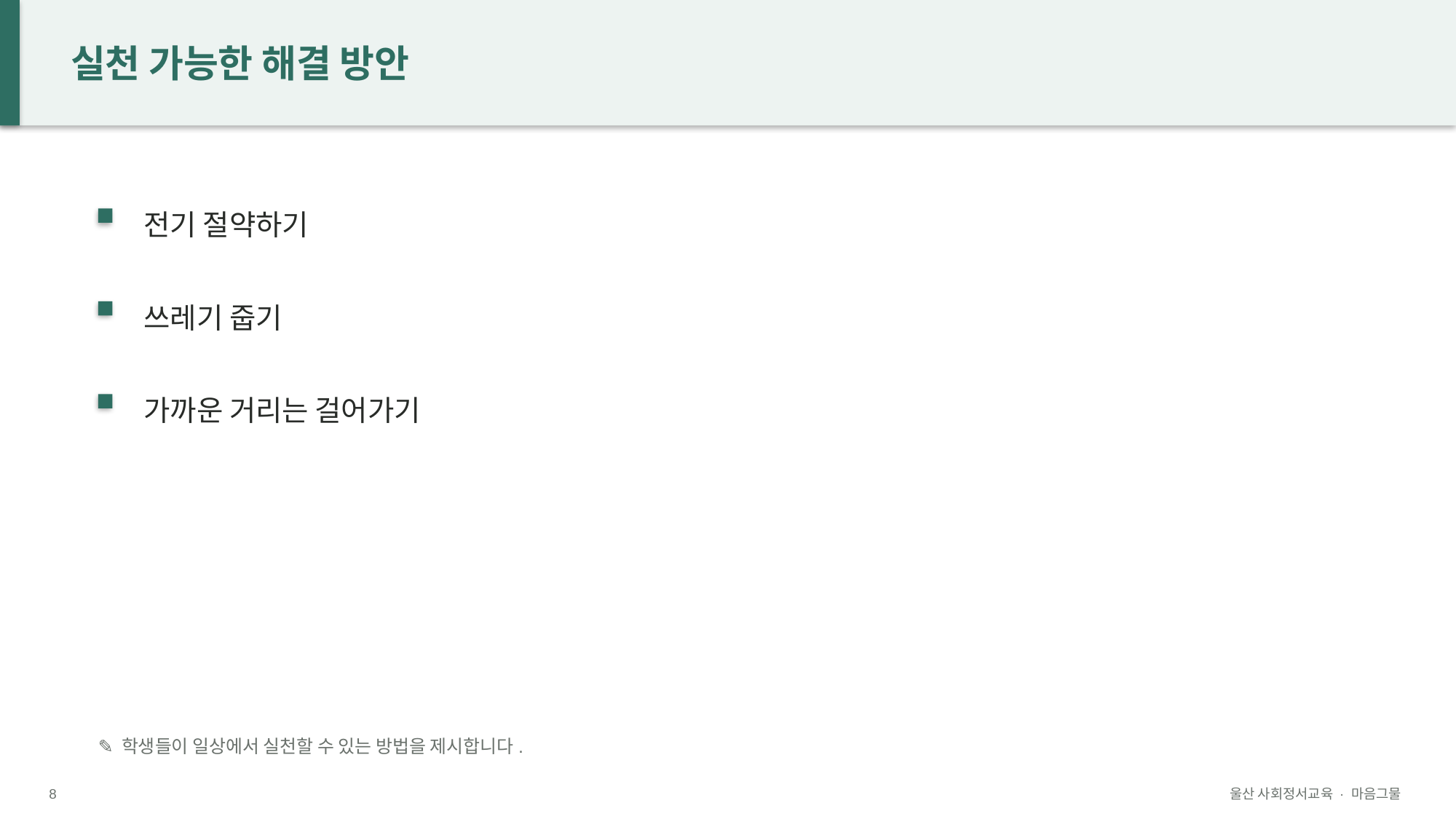

실천 가능한 해결 방안
전기 절약하기

쓰레기 줍기

가까운 거리는 걸어가기

✎ 학생들이 일상에서 실천할 수 있는 방법을 제시합니다.
8
울산 사회정서교육 · 마음그물